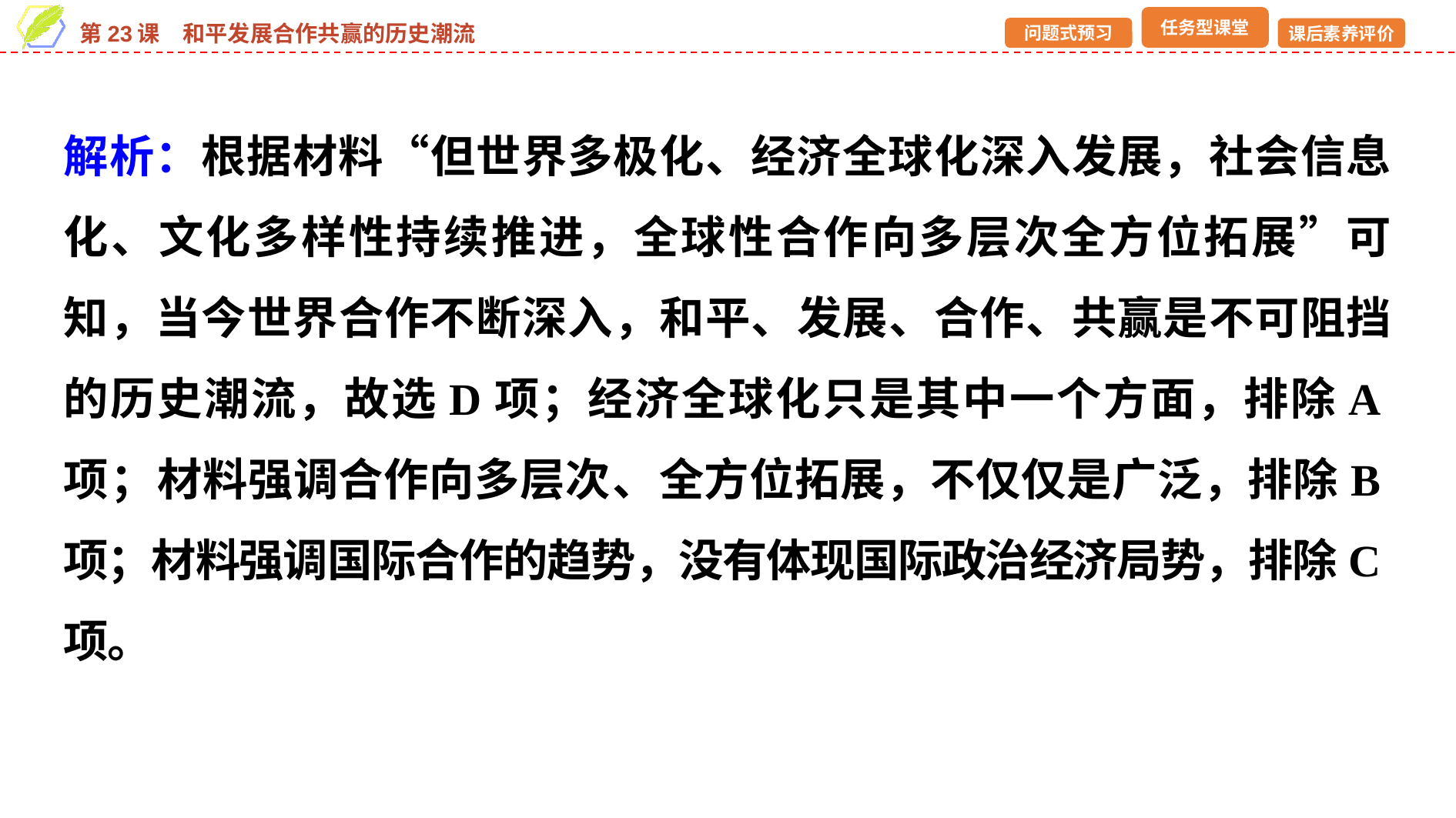

解析：根据材料“但世界多极化、经济全球化深入发展，社会信息化、文化多样性持续推进，全球性合作向多层次全方位拓展”可知，当今世界合作不断深入，和平、发展、合作、共赢是不可阻挡的历史潮流，故选D项；经济全球化只是其中一个方面，排除A项；材料强调合作向多层次、全方位拓展，不仅仅是广泛，排除B项；材料强调国际合作的趋势，没有体现国际政治经济局势，排除C项。